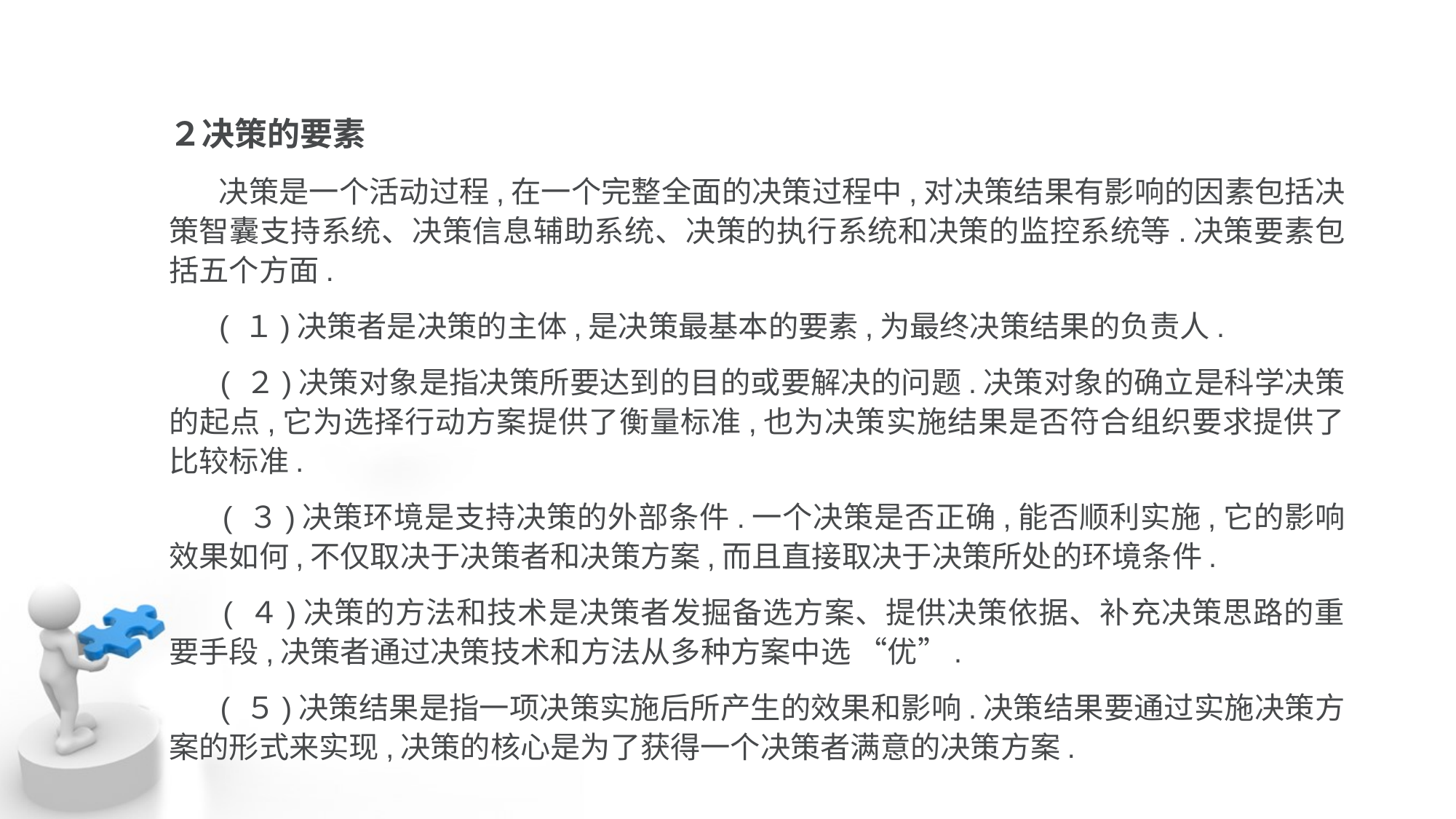

２决策的要素
       决策是一个活动过程,在一个完整全面的决策过程中,对决策结果有影响的因素包括决策智囊支持系统、决策信息辅助系统、决策的执行系统和决策的监控系统等.决策要素包括五个方面.
      ( １)决策者是决策的主体,是决策最基本的要素,为最终决策结果的负责人.
      ( ２)决策对象是指决策所要达到的目的或要解决的问题.决策对象的确立是科学决策的起点,它为选择行动方案提供了衡量标准,也为决策实施结果是否符合组织要求提供了比较标准.
      ( ３)决策环境是支持决策的外部条件.一个决策是否正确,能否顺利实施,它的影响效果如何,不仅取决于决策者和决策方案,而且直接取决于决策所处的环境条件.
      ( ４)决策的方法和技术是决策者发掘备选方案、提供决策依据、补充决策思路的重要手段,决策者通过决策技术和方法从多种方案中选 “优”.
      ( ５)决策结果是指一项决策实施后所产生的效果和影响.决策结果要通过实施决策方案的形式来实现,决策的核心是为了获得一个决策者满意的决策方案.